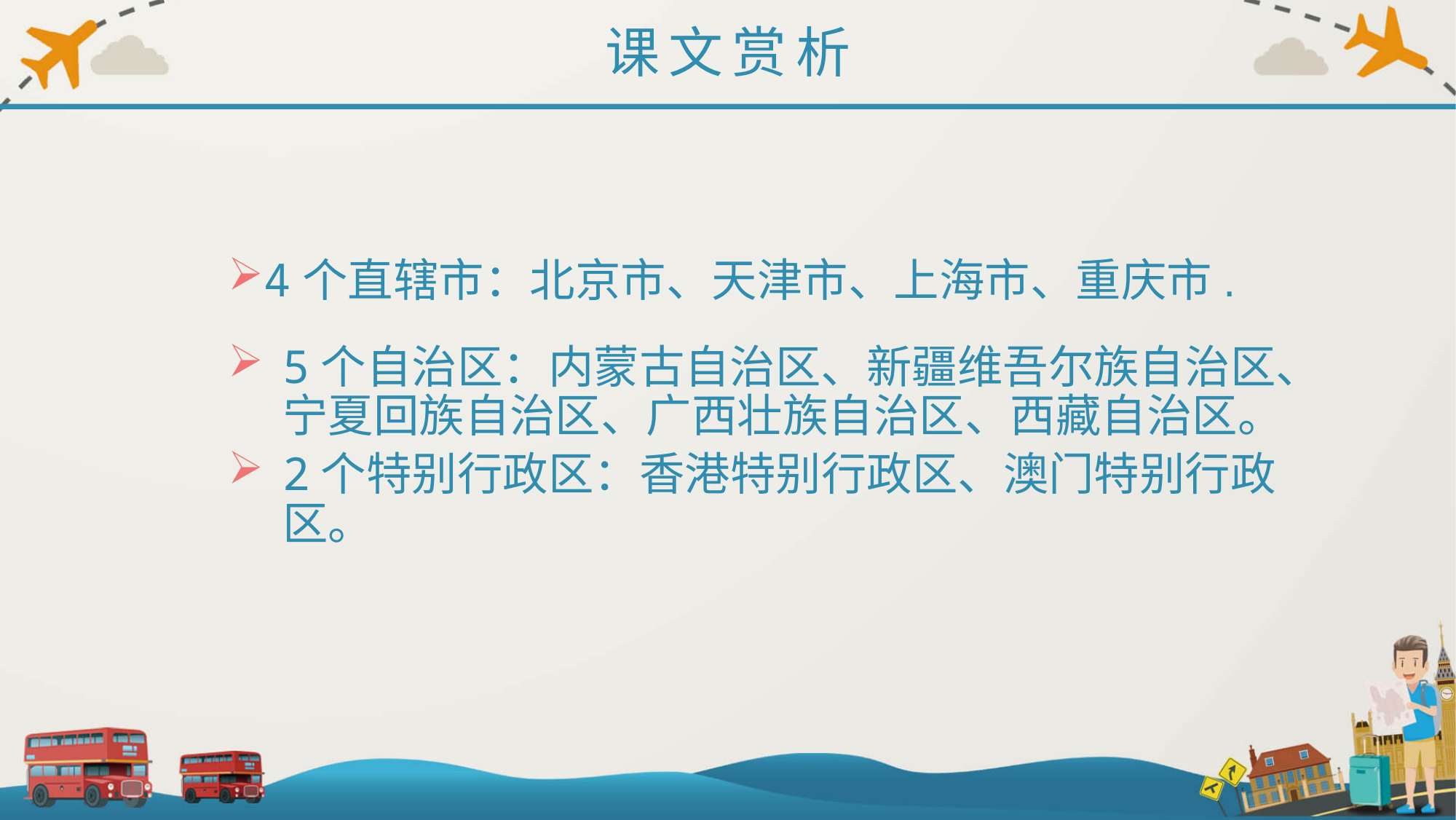

课文赏析

4个直辖市：北京市、天津市、上海市、重庆市.
5个自治区：内蒙古自治区、新疆维吾尔族自治区、宁夏回族自治区、广西壮族自治区、西藏自治区。
2个特别行政区：香港特别行政区、澳门特别行政区。